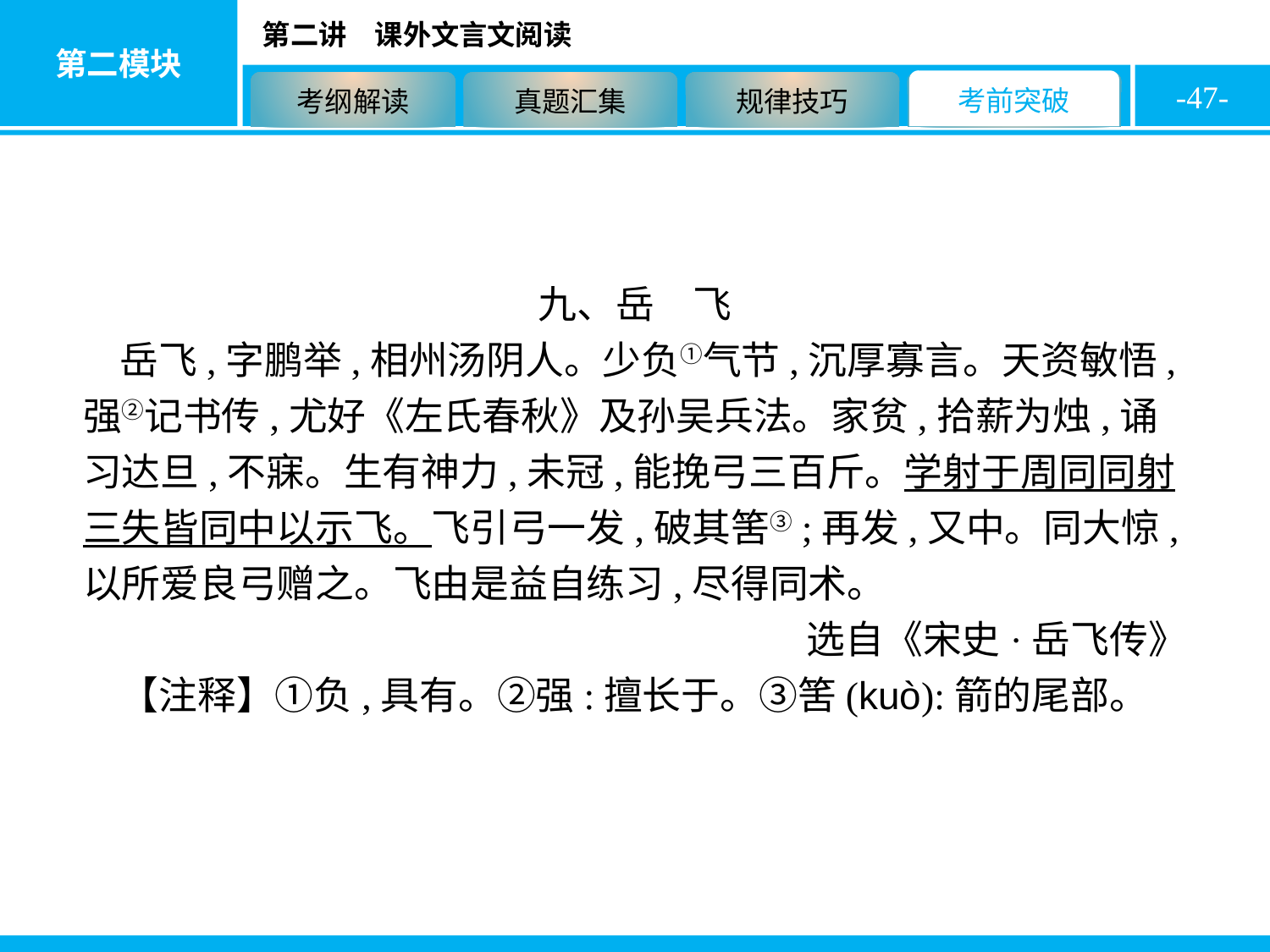

-47-
九、岳　飞
岳飞,字鹏举,相州汤阴人。少负①气节,沉厚寡言。天资敏悟,强②记书传,尤好《左氏春秋》及孙吴兵法。家贫,拾薪为烛,诵习达旦,不寐。生有神力,未冠,能挽弓三百斤。学射于周同同射三失皆同中以示飞。飞引弓一发,破其筈③;再发,又中。同大惊,以所爱良弓赠之。飞由是益自练习,尽得同术。
选自《宋史·岳飞传》
【注释】①负,具有。②强:擅长于。③筈(kuò):箭的尾部。